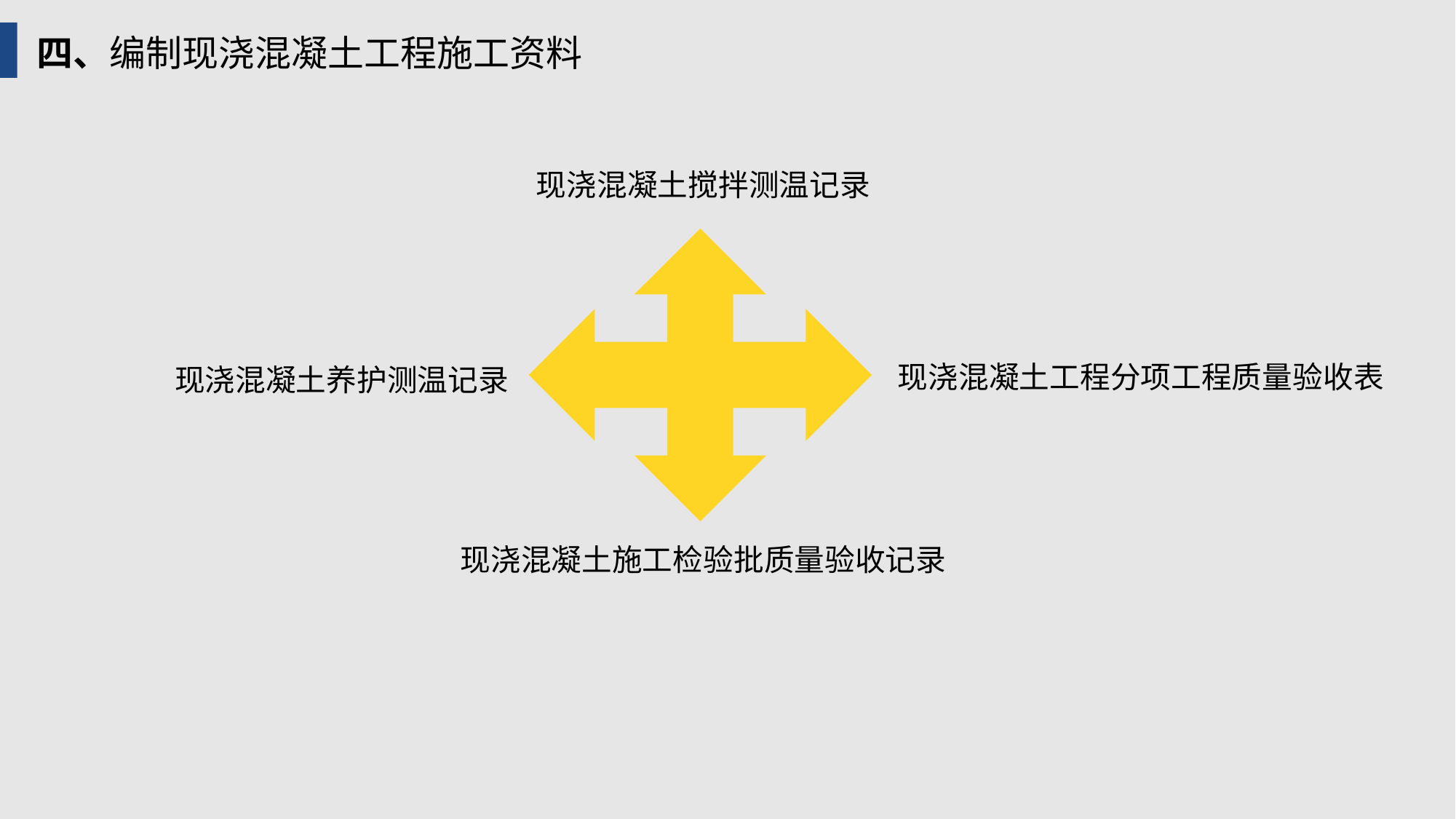

四、编制现浇混凝土工程施工资料
现浇混凝土搅拌测温记录

现浇混凝土工程分项工程质量验收表
现浇混凝土养护测温记录
现浇混凝土施工检验批质量验收记录